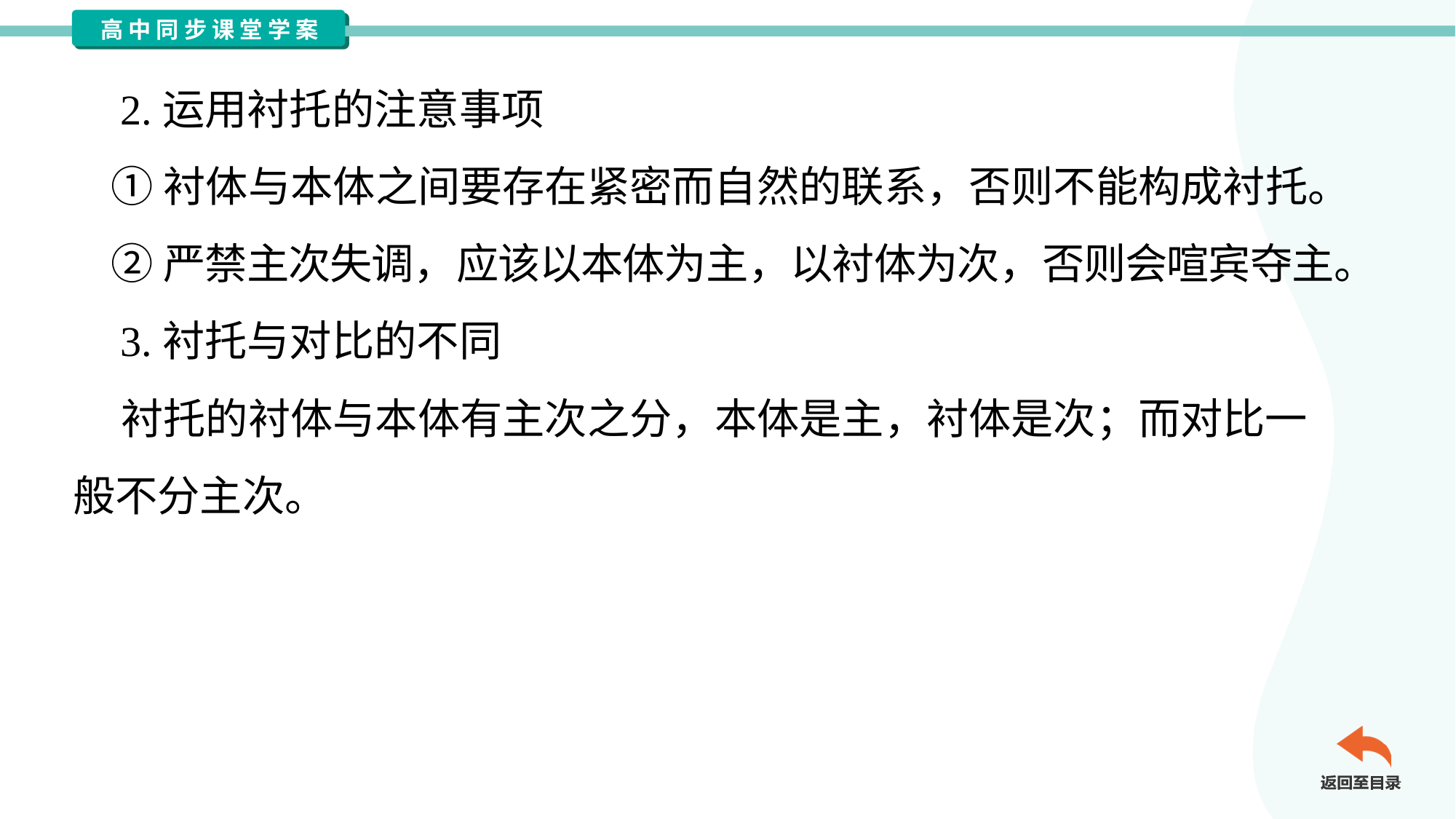

2.运用衬托的注意事项
    ①衬体与本体之间要存在紧密而自然的联系，否则不能构成衬托。
    ②严禁主次失调，应该以本体为主，以衬体为次，否则会喧宾夺主。
    3.衬托与对比的不同
    衬托的衬体与本体有主次之分，本体是主，衬体是次；而对比一
般不分主次。